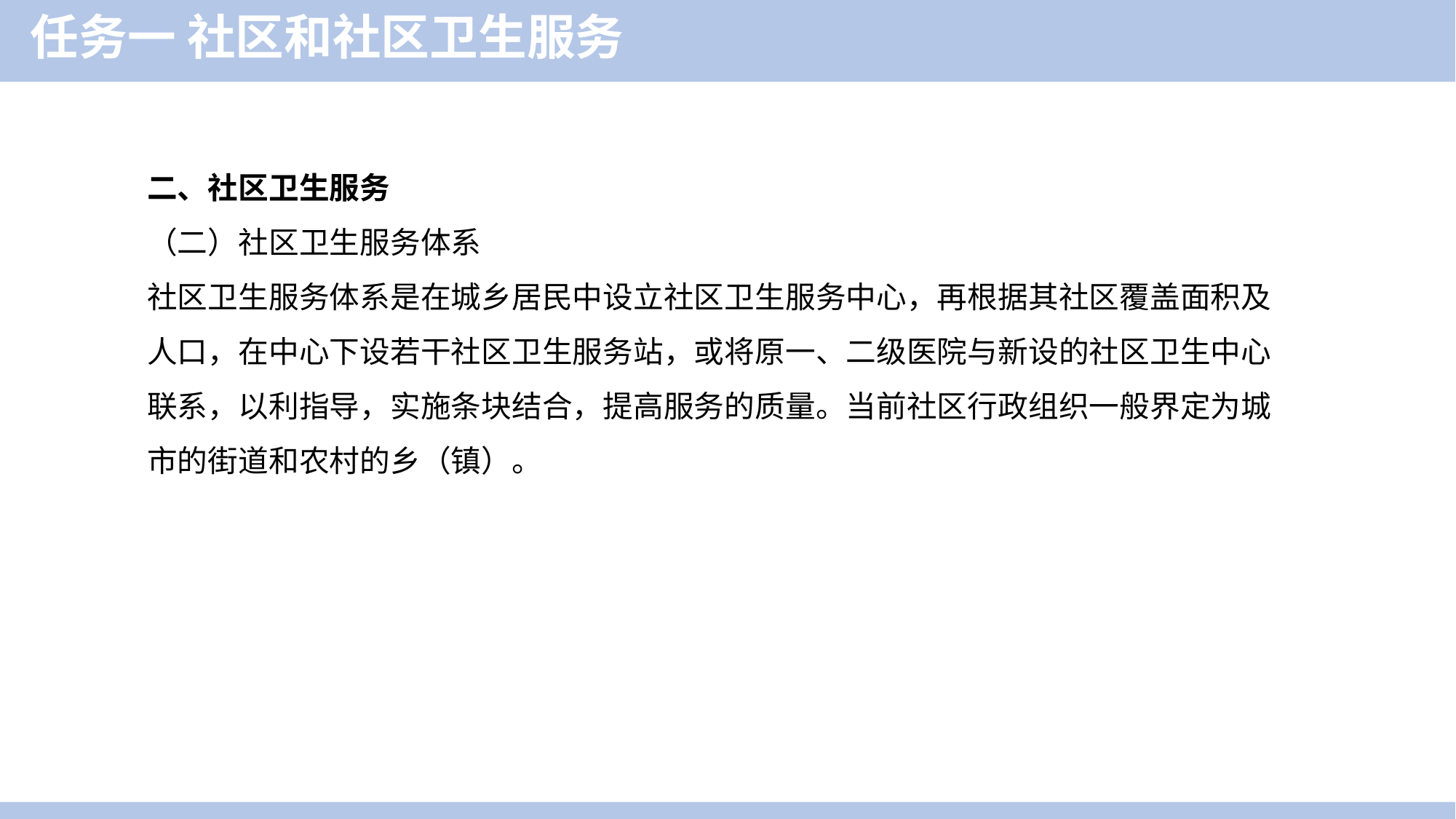

任务一 社区和社区卫生服务
二、社区卫生服务
（二）社区卫生服务体系
社区卫生服务体系是在城乡居民中设立社区卫生服务中心，再根据其社区覆盖面积及人口，在中心下设若干社区卫生服务站，或将原一、二级医院与新设的社区卫生中心联系，以利指导，实施条块结合，提高服务的质量。当前社区行政组织一般界定为城市的街道和农村的乡（镇）。